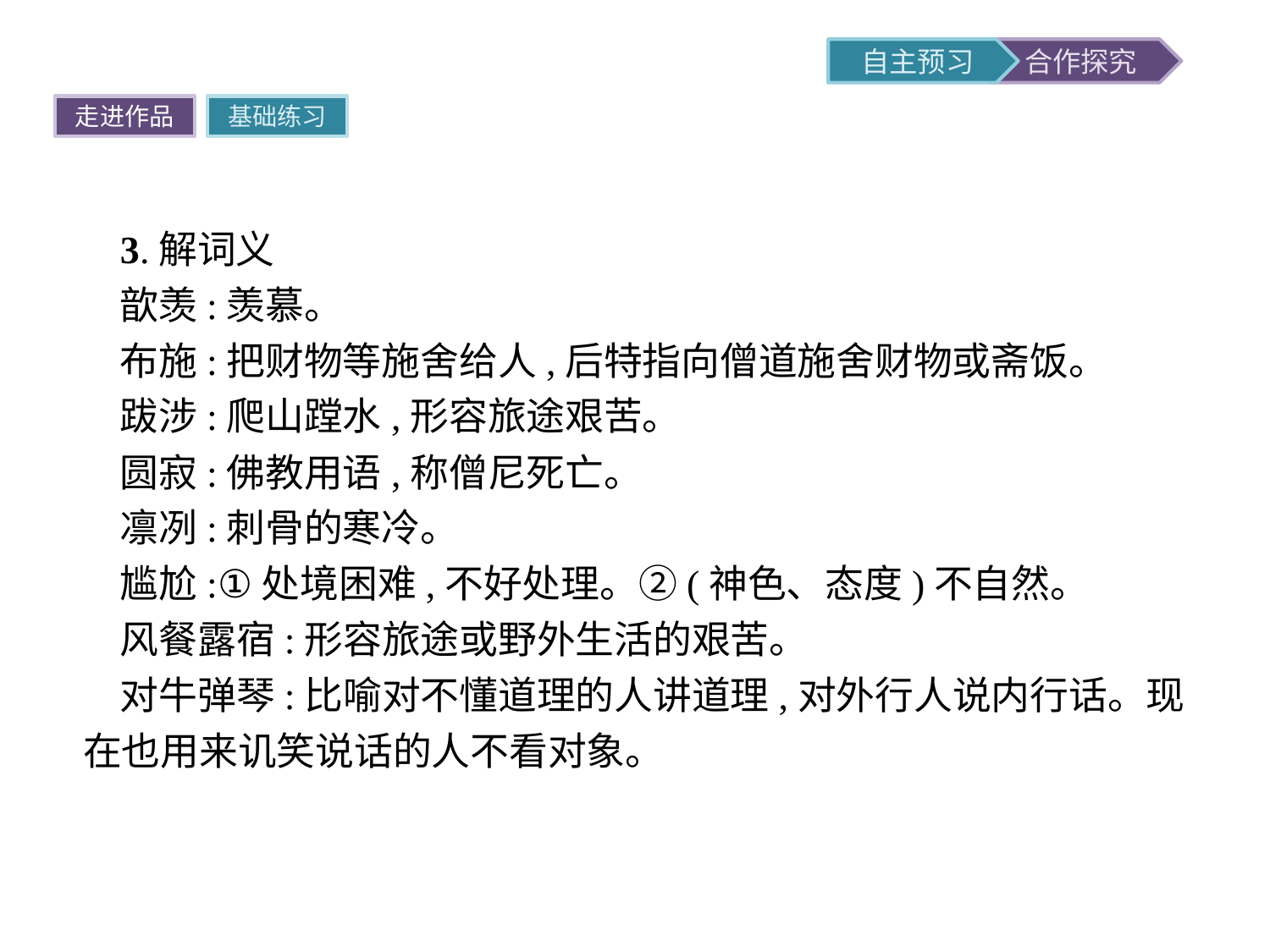

走进作品
基础练习
3.解词义
歆羡:羡慕。
布施:把财物等施舍给人,后特指向僧道施舍财物或斋饭。
跋涉:爬山蹚水,形容旅途艰苦。
圆寂:佛教用语,称僧尼死亡。
凛冽:刺骨的寒冷。
尴尬:①处境困难,不好处理。②(神色、态度)不自然。
风餐露宿:形容旅途或野外生活的艰苦。
对牛弹琴:比喻对不懂道理的人讲道理,对外行人说内行话。现在也用来讥笑说话的人不看对象。